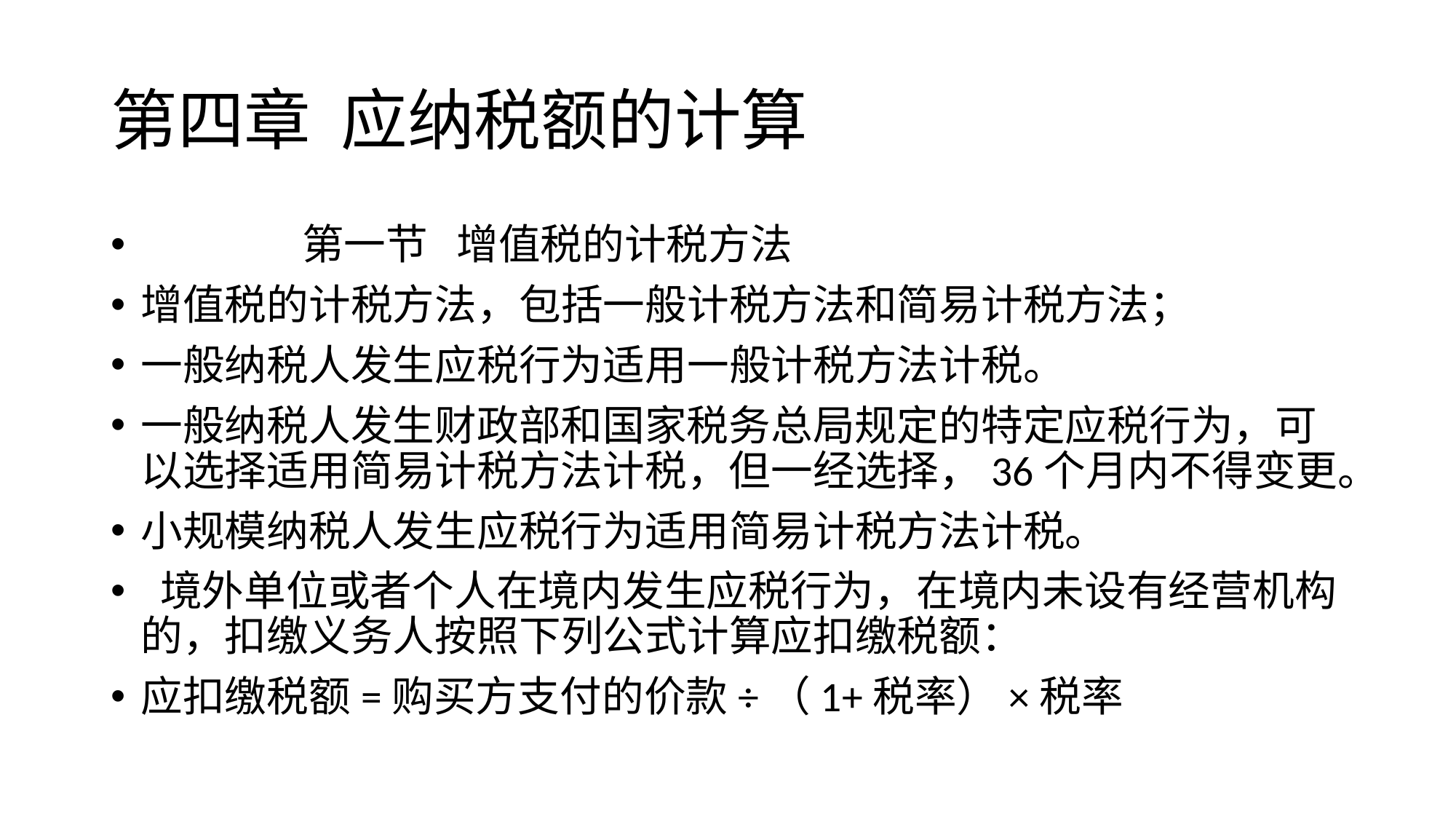

# 第四章  应纳税额的计算
                第一节   增值税的计税方法
增值税的计税方法，包括一般计税方法和简易计税方法；
一般纳税人发生应税行为适用一般计税方法计税。
一般纳税人发生财政部和国家税务总局规定的特定应税行为，可以选择适用简易计税方法计税，但一经选择，36个月内不得变更。
小规模纳税人发生应税行为适用简易计税方法计税。
 境外单位或者个人在境内发生应税行为，在境内未设有经营机构的，扣缴义务人按照下列公式计算应扣缴税额：
应扣缴税额=购买方支付的价款÷（1+税率）×税率